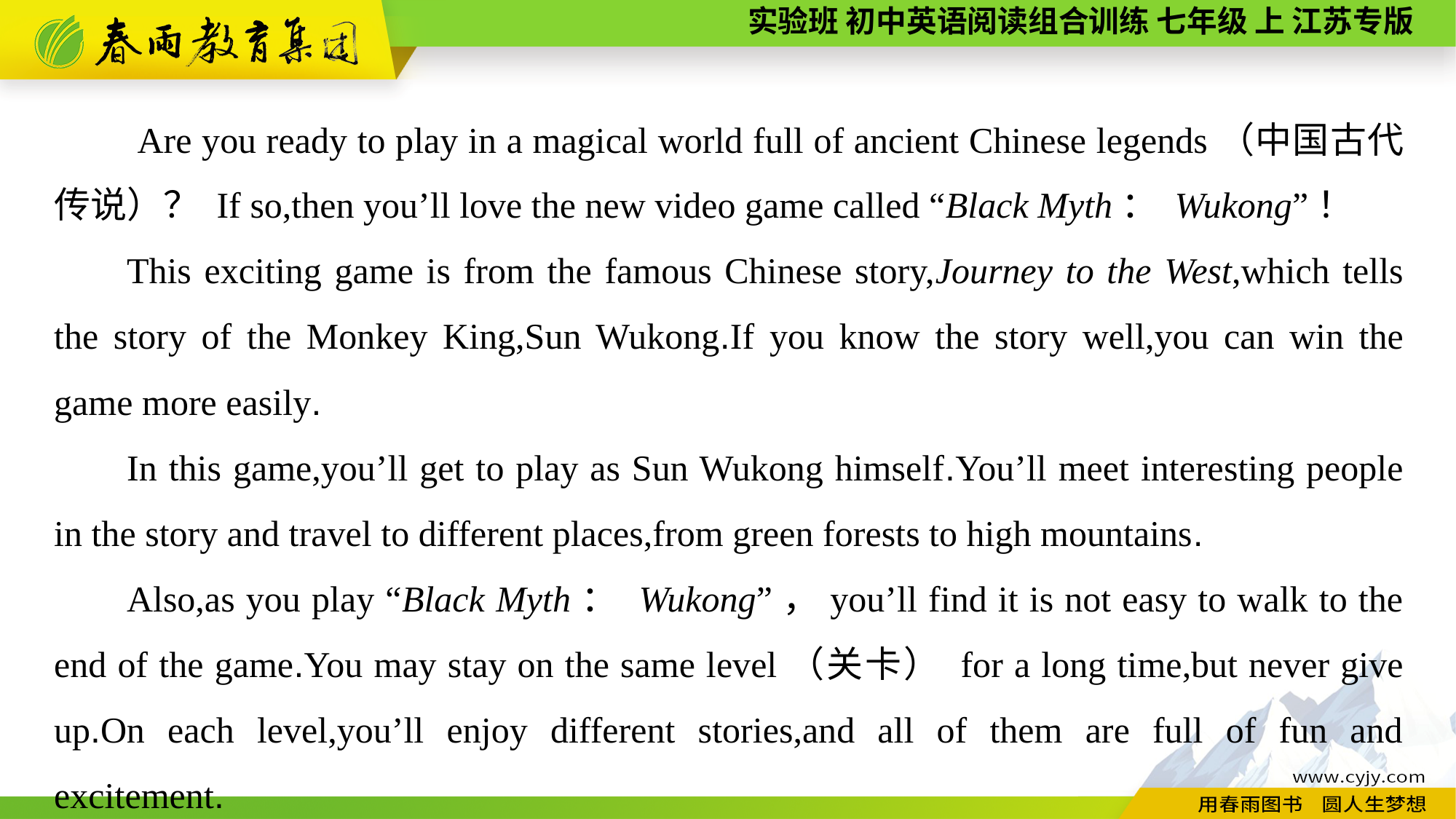

Are you ready to play in a magical world full of ancient Chinese legends（中国古代传说）？ If so,then you’ll love the new video game called “Black Myth： Wukong”！
This exciting game is from the famous Chinese story,Journey to the West,which tells the story of the Monkey King,Sun Wukong.If you know the story well,you can win the game more easily.
In this game,you’ll get to play as Sun Wukong himself.You’ll meet interesting people in the story and travel to different places,from green forests to high mountains.
Also,as you play “Black Myth： Wukong”，you’ll find it is not easy to walk to the end of the game.You may stay on the same level（关卡） for a long time,but never give up.On each level,you’ll enjoy different stories,and all of them are full of fun and excitement.